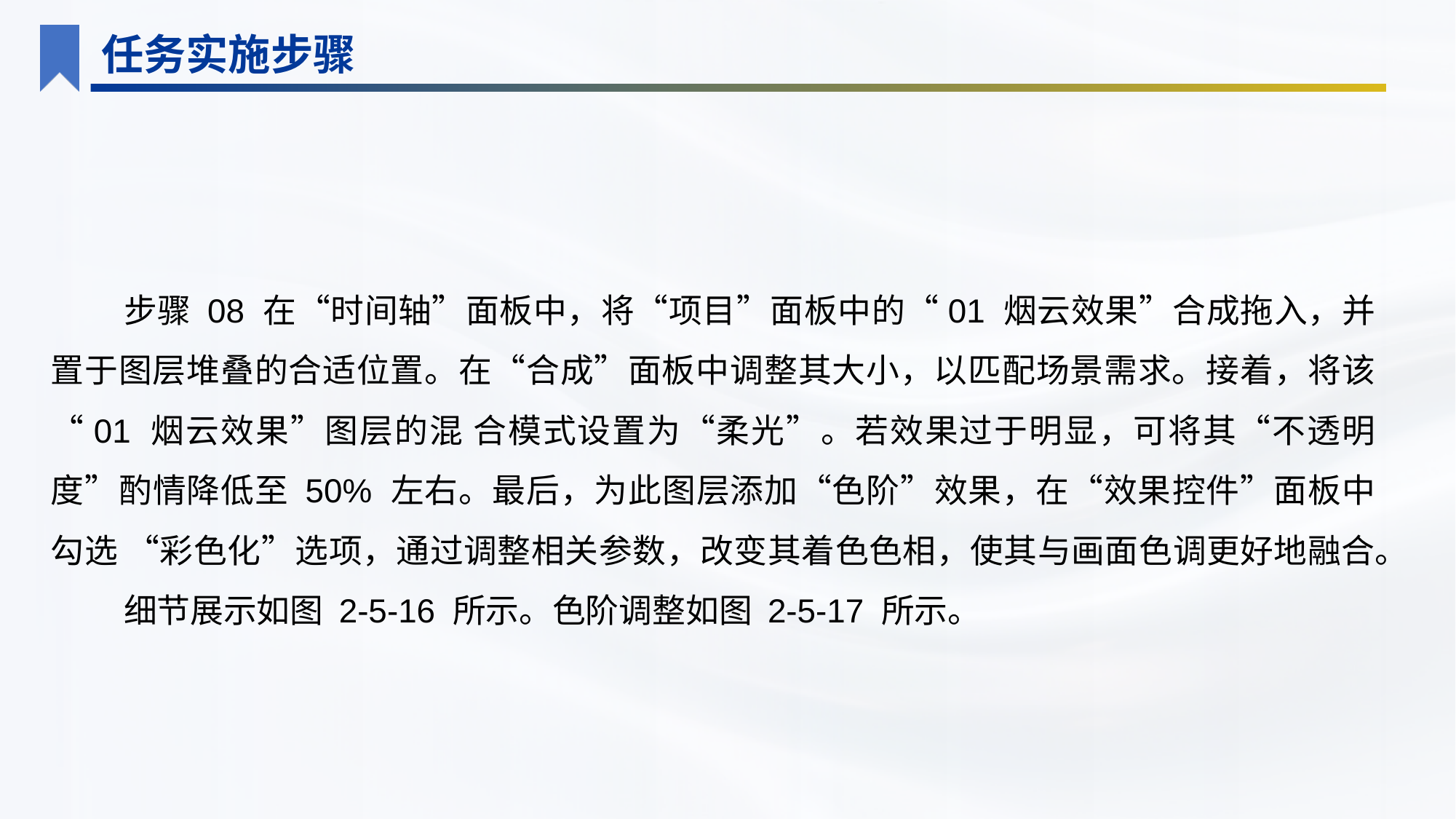

任务实施步骤
步骤 08 在“时间轴”面板中，将“项目”面板中的“01 烟云效果”合成拖入，并置于图层堆叠的合适位置。在“合成”面板中调整其大小，以匹配场景需求。接着，将该“01 烟云效果”图层的混 合模式设置为“柔光”。若效果过于明显，可将其“不透明度”酌情降低至 50% 左右。最后，为此图层添加“色阶”效果，在“效果控件”面板中勾选 “彩色化”选项，通过调整相关参数，改变其着色色相，使其与画面色调更好地融合。
细节展示如图 2-5-16 所示。色阶调整如图 2-5-17 所示。